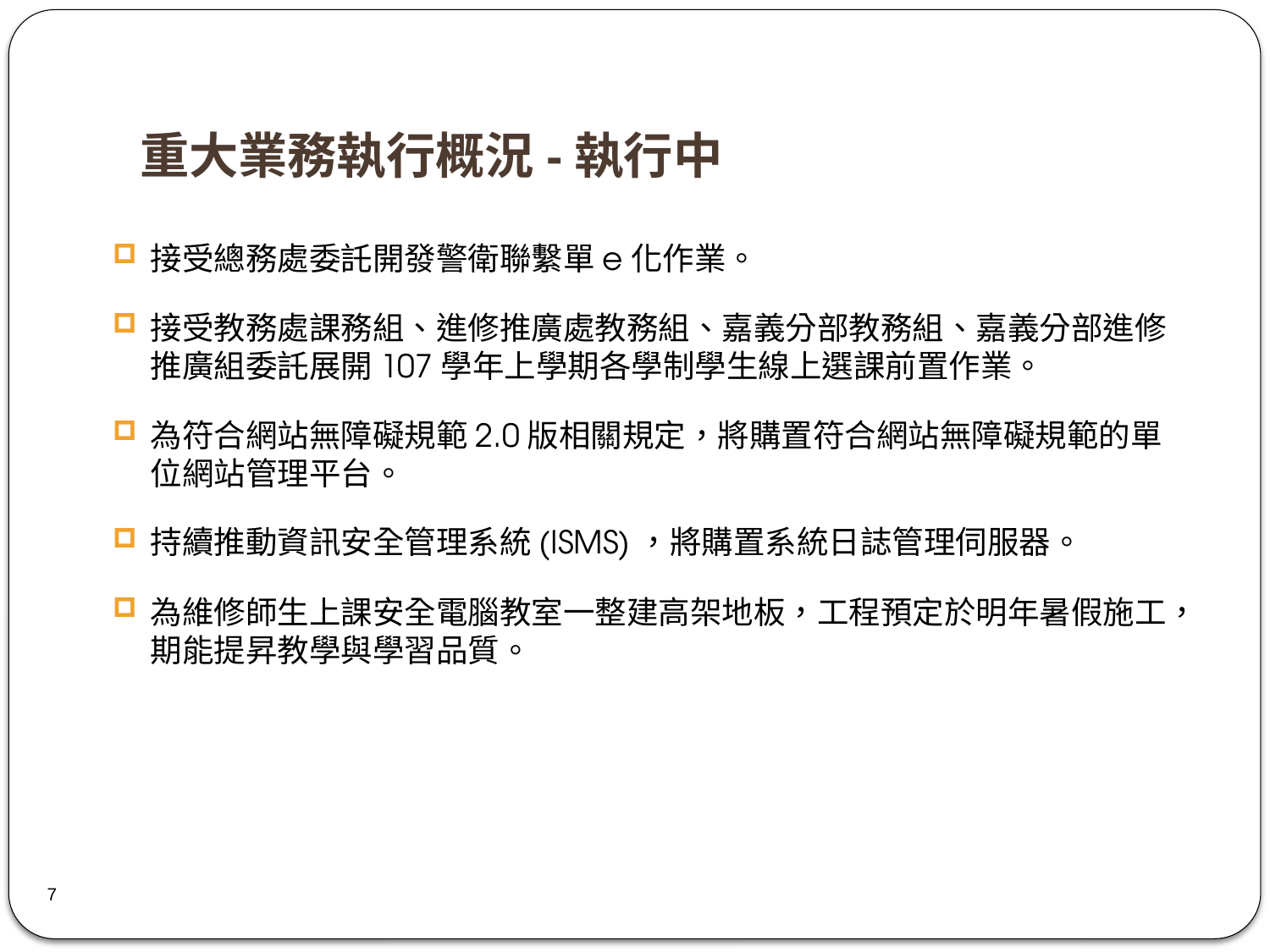

# 重大業務執行概況-執行中
接受總務處委託開發警衛聯繫單e化作業。
接受教務處課務組、進修推廣處教務組、嘉義分部教務組、嘉義分部進修推廣組委託展開107學年上學期各學制學生線上選課前置作業。
為符合網站無障礙規範2.0版相關規定，將購置符合網站無障礙規範的單位網站管理平台。
持續推動資訊安全管理系統(ISMS)，將購置系統日誌管理伺服器。
為維修師生上課安全電腦教室一整建高架地板，工程預定於明年暑假施工，期能提昇教學與學習品質。

7